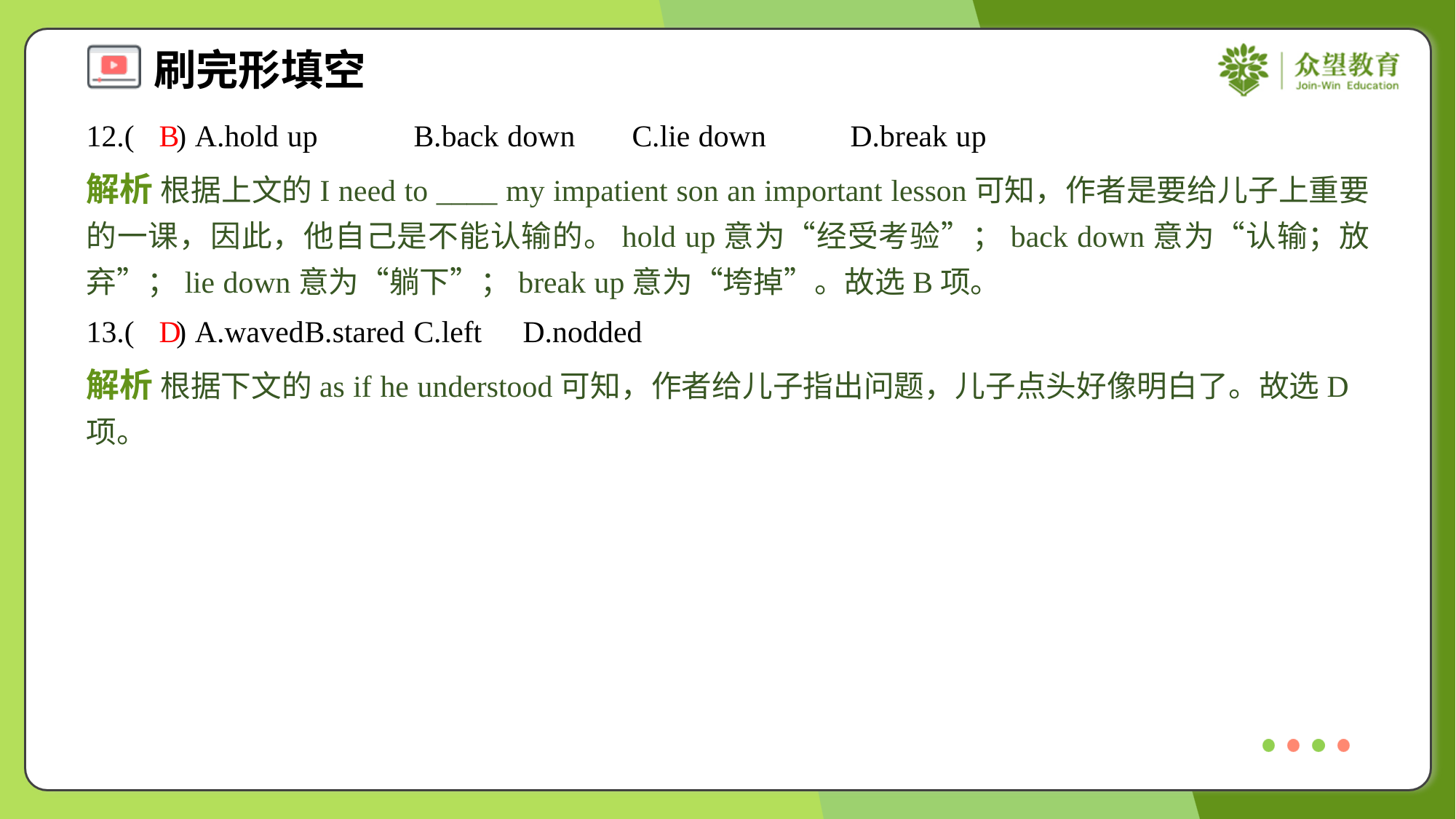

12.(     ) A.hold up	B.back down	C.lie down	D.break up
B
解析 根据上文的I need to ____ my impatient son an important lesson可知，作者是要给儿子上重要的一课，因此，他自己是不能认输的。hold up意为“经受考验”；back down意为“认输；放弃”；lie down意为“躺下”；break up意为“垮掉”。故选B项。
13.(     ) A.waved	B.stared	C.left	D.nodded
D
解析 根据下文的as if he understood可知，作者给儿子指出问题，儿子点头好像明白了。故选D项。